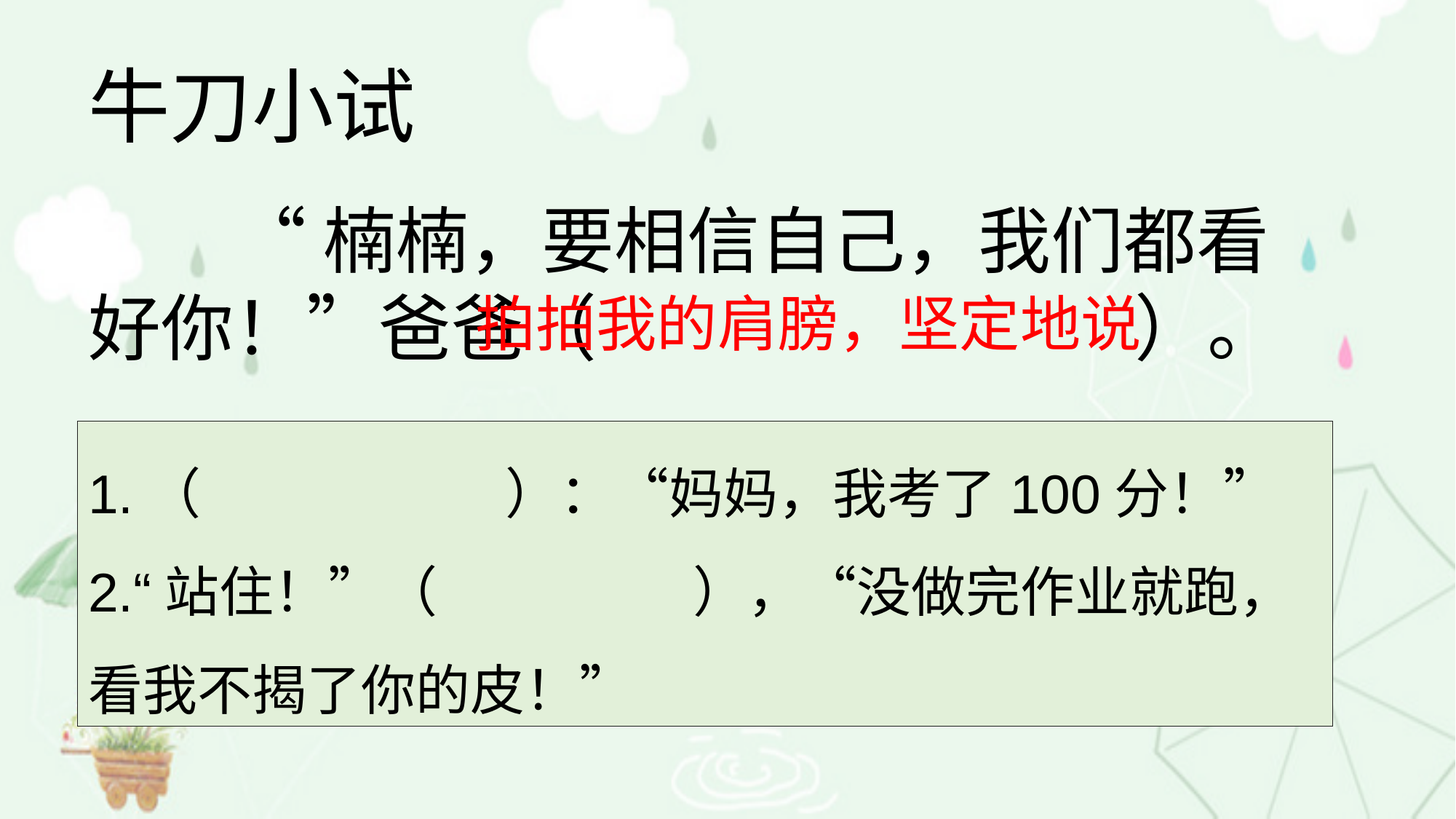

牛刀小试
“楠楠，要相信自己，我们都看好你！”爸爸（                                 ）。
拍拍我的肩膀，坚定地说
1.（                         ）：“妈妈，我考了100分！”
2.“站住！”（                     ），“没做完作业就跑，看我不揭了你的皮！”